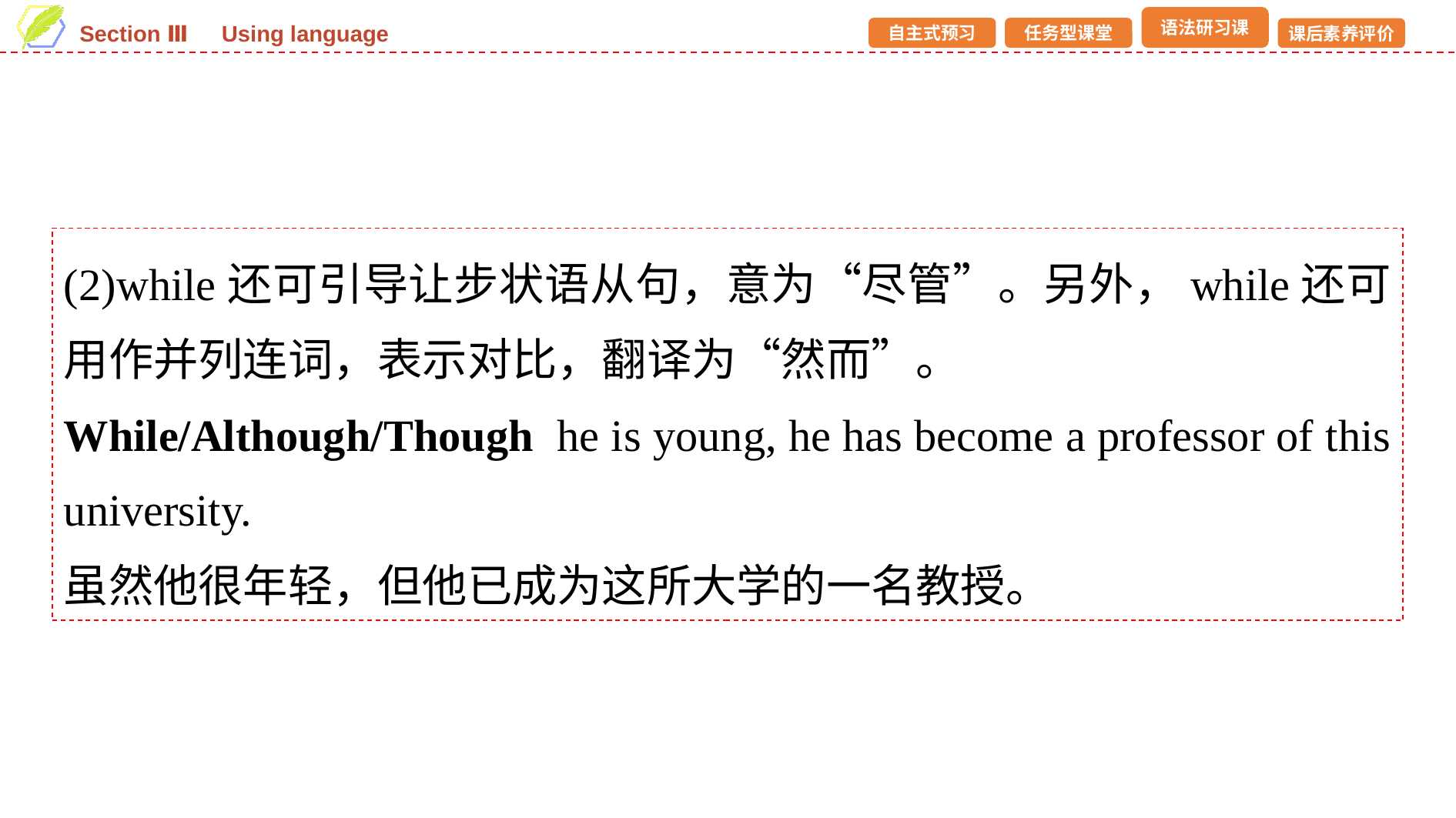

(2)while还可引导让步状语从句，意为“尽管”。另外，while还可用作并列连词，表示对比，翻译为“然而”。
While/Although/Though  he is young, he has become a professor of this university.
虽然他很年轻，但他已成为这所大学的一名教授。